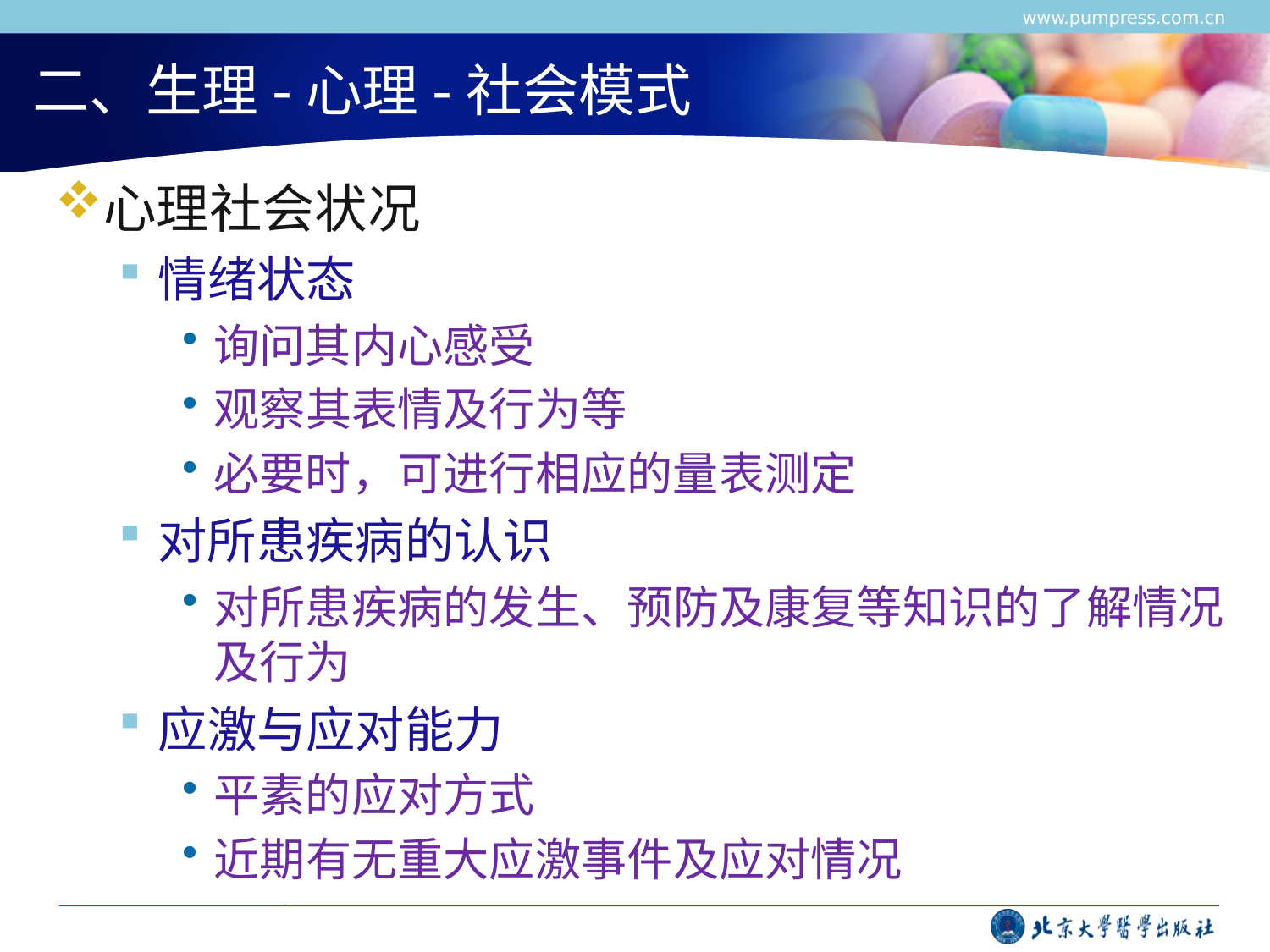

www.pumpress.com.cn
# 二、生理-心理-社会模式
心理社会状况
情绪状态
询问其内心感受
观察其表情及行为等
必要时，可进行相应的量表测定
对所患疾病的认识
对所患疾病的发生、预防及康复等知识的了解情况及行为
应激与应对能力
平素的应对方式
近期有无重大应激事件及应对情况